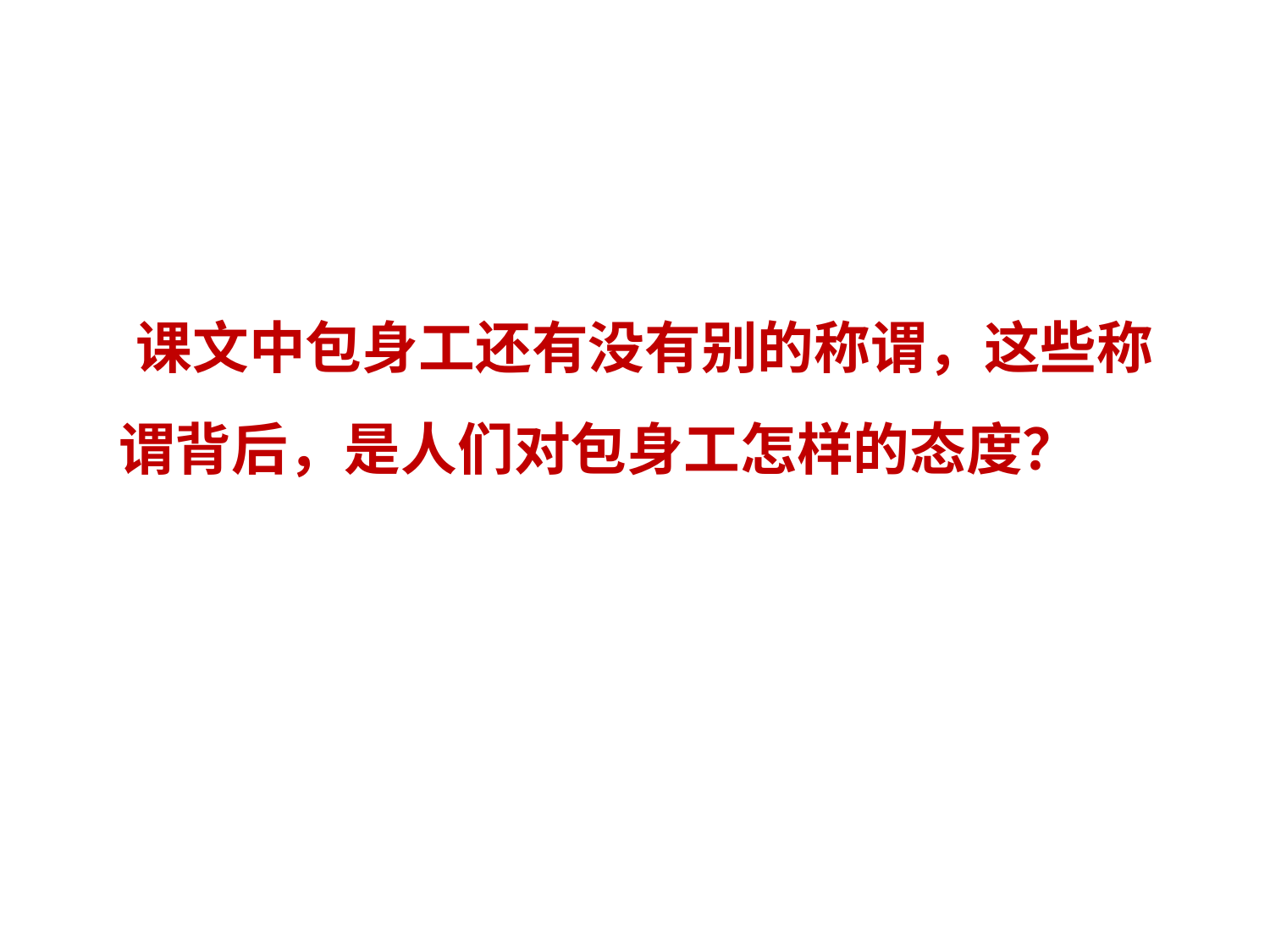

# 课文中包身工还有没有别的称谓，这些称谓背后，是人们对包身工怎样的态度？